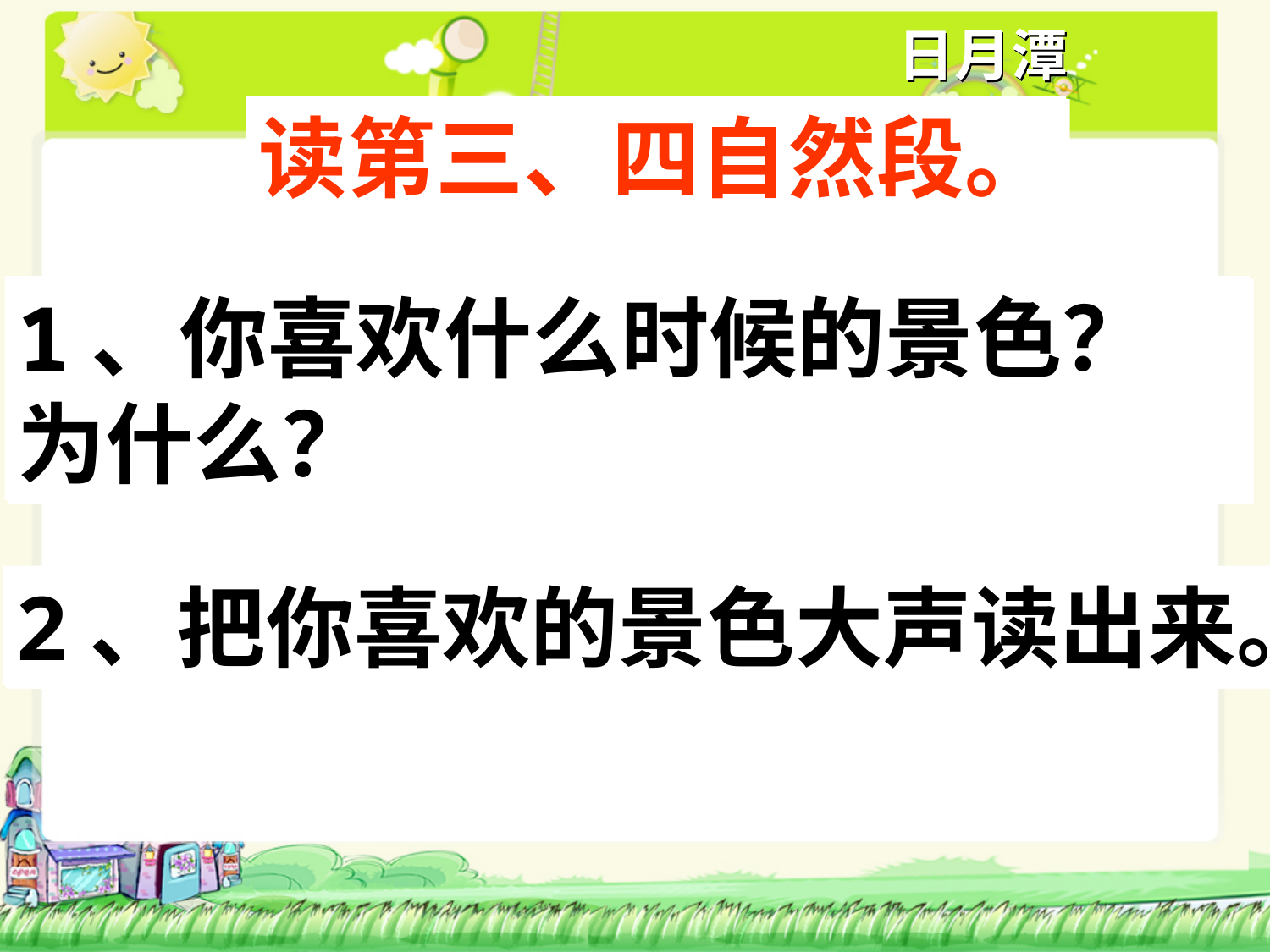

日月潭
读第三、四自然段。
1、你喜欢什么时候的景色？为什么？
2、把你喜欢的景色大声读出来。